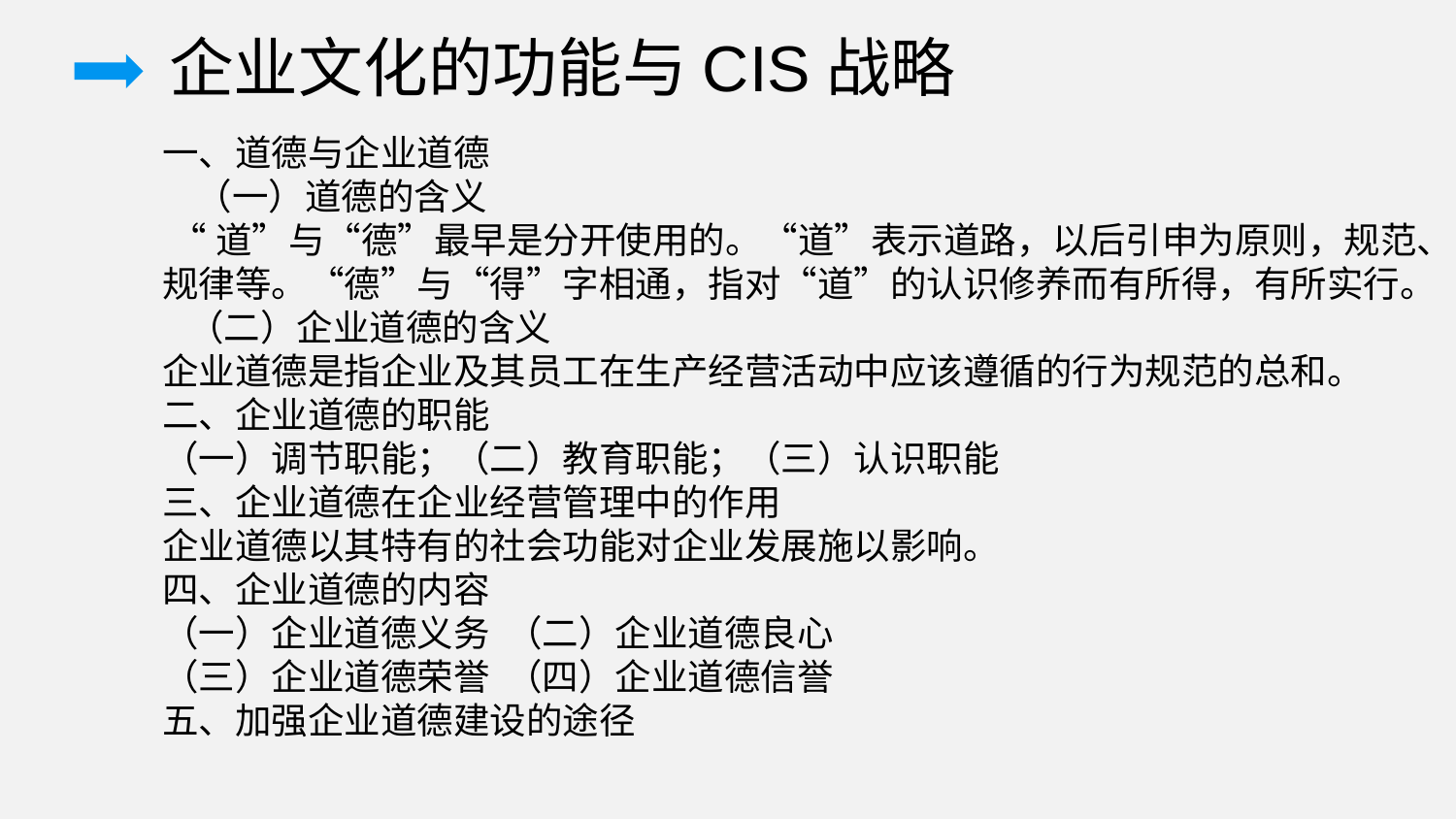

企业文化的功能与CIS战略
一、道德与企业道德
   （一）道德的含义
 “道”与“德”最早是分开使用的。“道”表示道路，以后引申为原则，规范、规律等。“德”与“得”字相通，指对“道”的认识修养而有所得，有所实行。
  （二）企业道德的含义
企业道德是指企业及其员工在生产经营活动中应该遵循的行为规范的总和。
二、企业道德的职能
（一）调节职能；（二）教育职能；（三）认识职能
三、企业道德在企业经营管理中的作用
企业道德以其特有的社会功能对企业发展施以影响。
四、企业道德的内容
（一）企业道德义务  （二）企业道德良心
（三）企业道德荣誉  （四）企业道德信誉
五、加强企业道德建设的途径